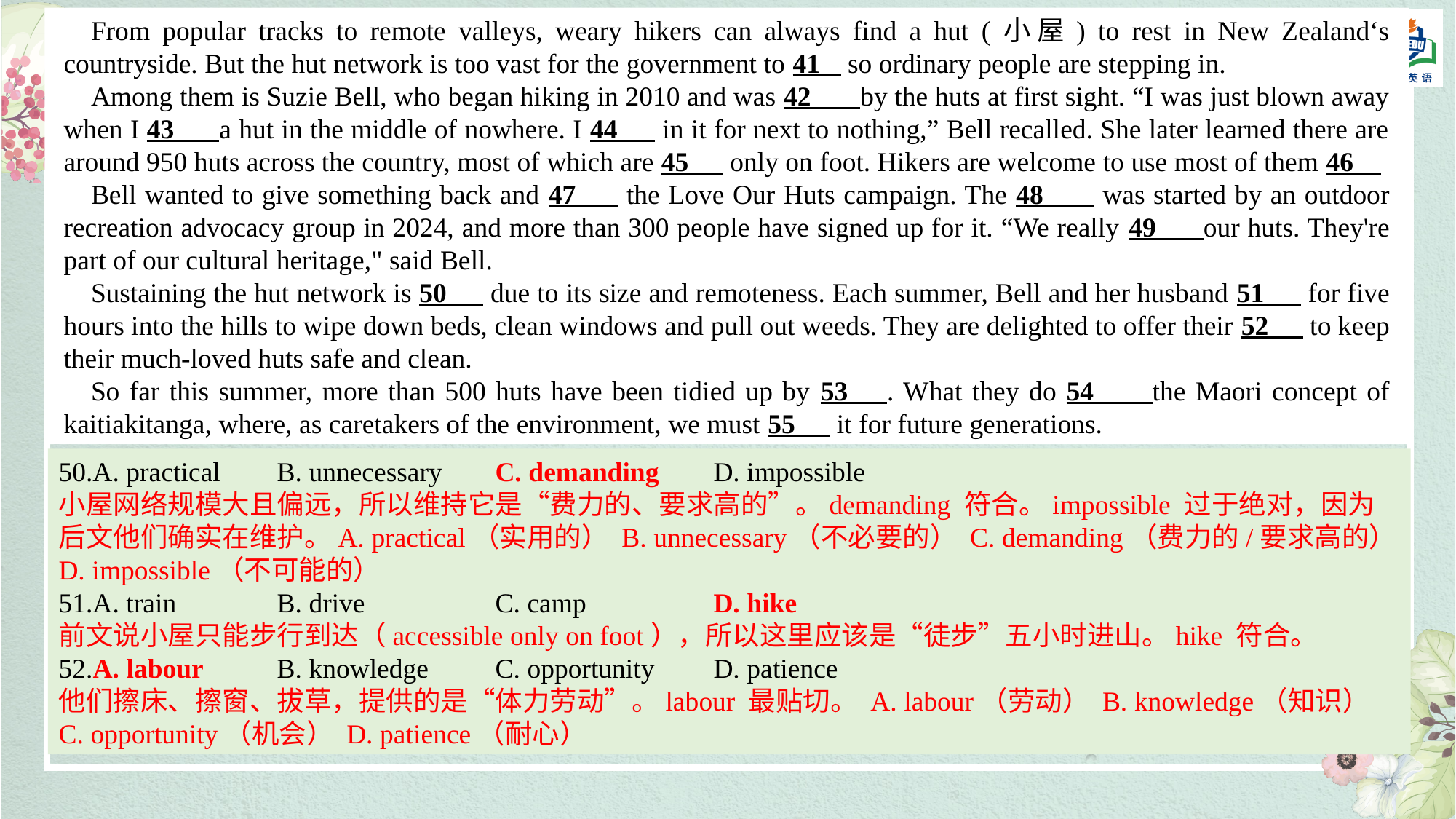

From popular tracks to remote valleys, weary hikers can always find a hut (小屋) to rest in New Zealand‘s countryside. But the hut network is too vast for the government to 41    so ordinary people are stepping in.
Among them is Suzie Bell, who began hiking in 2010 and was 42       by the huts at first sight. “I was just blown away when I 43      a hut in the middle of nowhere. I 44      in it for next to nothing,” Bell recalled. She later learned there are around 950 huts across the country, most of which are 45      only on foot. Hikers are welcome to use most of them 46
Bell wanted to give something back and 47      the Love Our Huts campaign. The 48       was started by an outdoor recreation advocacy group in 2024, and more than 300 people have signed up for it. “We really 49      our huts. They're part of our cultural heritage," said Bell.
Sustaining the hut network is 50      due to its size and remoteness. Each summer, Bell and her husband 51      for five hours into the hills to wipe down beds, clean windows and pull out weeds. They are delighted to offer their 52      to keep their much-loved huts safe and clean.
So far this summer, more than 500 huts have been tidied up by 53    . What they do 54      the Maori concept of kaitiakitanga, where, as caretakers of the environment, we must 55      it for future generations.
50.A. practical 	B. unnecessary 	C. demanding 	D. impossible
小屋网络规模大且偏远，所以维持它是“费力的、要求高的”。demanding 符合。impossible 过于绝对，因为后文他们确实在维护。A. practical（实用的） B. unnecessary（不必要的） C. demanding（费力的/要求高的） D. impossible（不可能的）
51.A. train 	B. drive 	C. camp 	D. hike
前文说小屋只能步行到达（accessible only on foot），所以这里应该是“徒步”五小时进山。hike 符合。
52.A. labour 	B. knowledge 	C. opportunity 	D. patience
他们擦床、擦窗、拔草，提供的是“体力劳动”。labour 最贴切。 A. labour（劳动） B. knowledge（知识） C. opportunity（机会） D. patience（耐心）